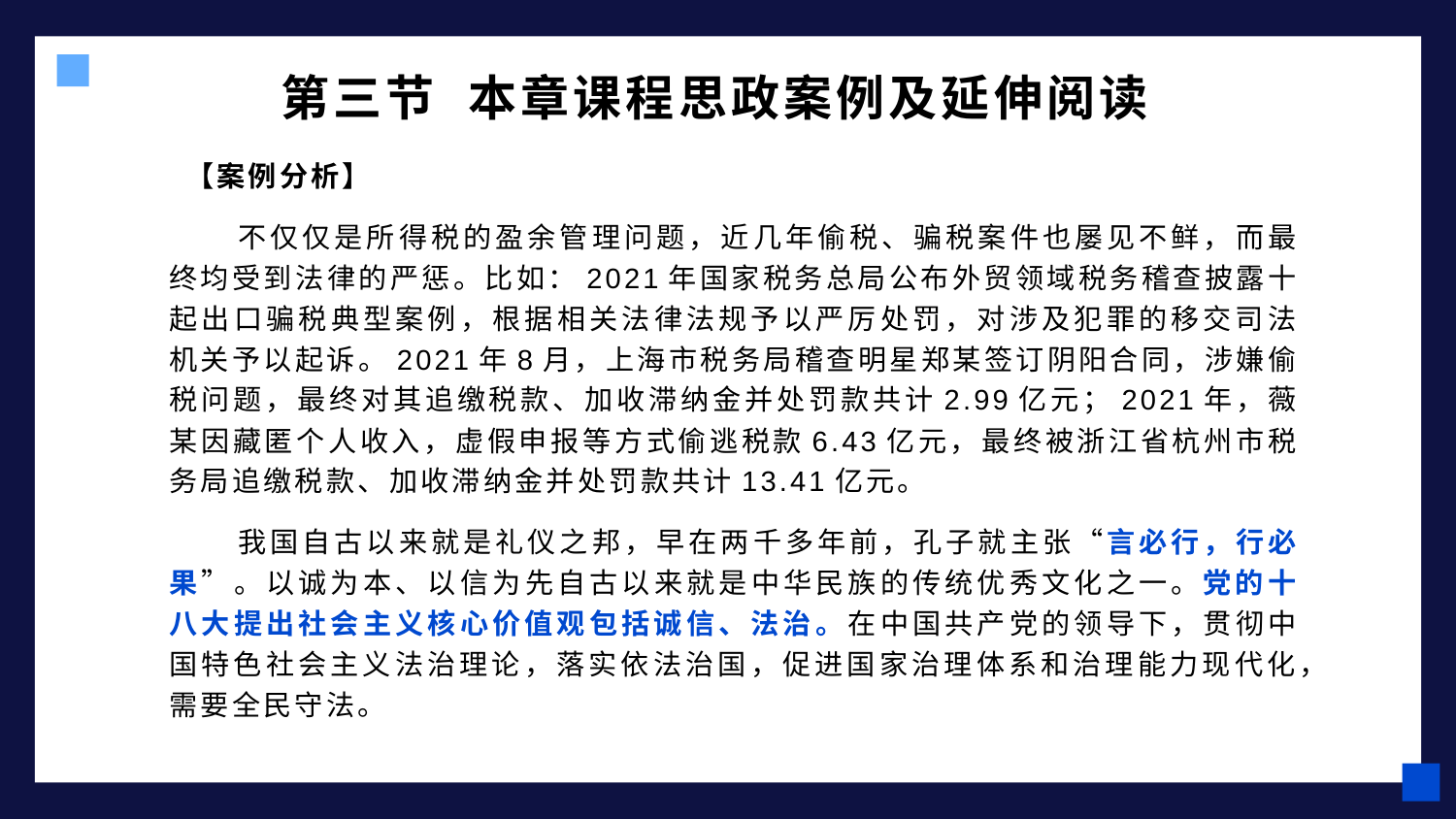

# 第三节  本章课程思政案例及延伸阅读
 【案例分析】
      不仅仅是所得税的盈余管理问题，近几年偷税、骗税案件也屡见不鲜，而最终均受到法律的严惩。比如：2021年国家税务总局公布外贸领域税务稽查披露十起出口骗税典型案例，根据相关法律法规予以严厉处罚，对涉及犯罪的移交司法机关予以起诉。2021年8月，上海市税务局稽查明星郑某签订阴阳合同，涉嫌偷税问题，最终对其追缴税款、加收滞纳金并处罚款共计2.99亿元；2021年，薇某因藏匿个人收入，虚假申报等方式偷逃税款6.43亿元，最终被浙江省杭州市税务局追缴税款、加收滞纳金并处罚款共计13.41亿元。
      我国自古以来就是礼仪之邦，早在两千多年前，孔子就主张“言必行，行必果”。以诚为本、以信为先自古以来就是中华民族的传统优秀文化之一。党的十八大提出社会主义核心价值观包括诚信、法治。在中国共产党的领导下，贯彻中国特色社会主义法治理论，落实依法治国，促进国家治理体系和治理能力现代化，需要全民守法。